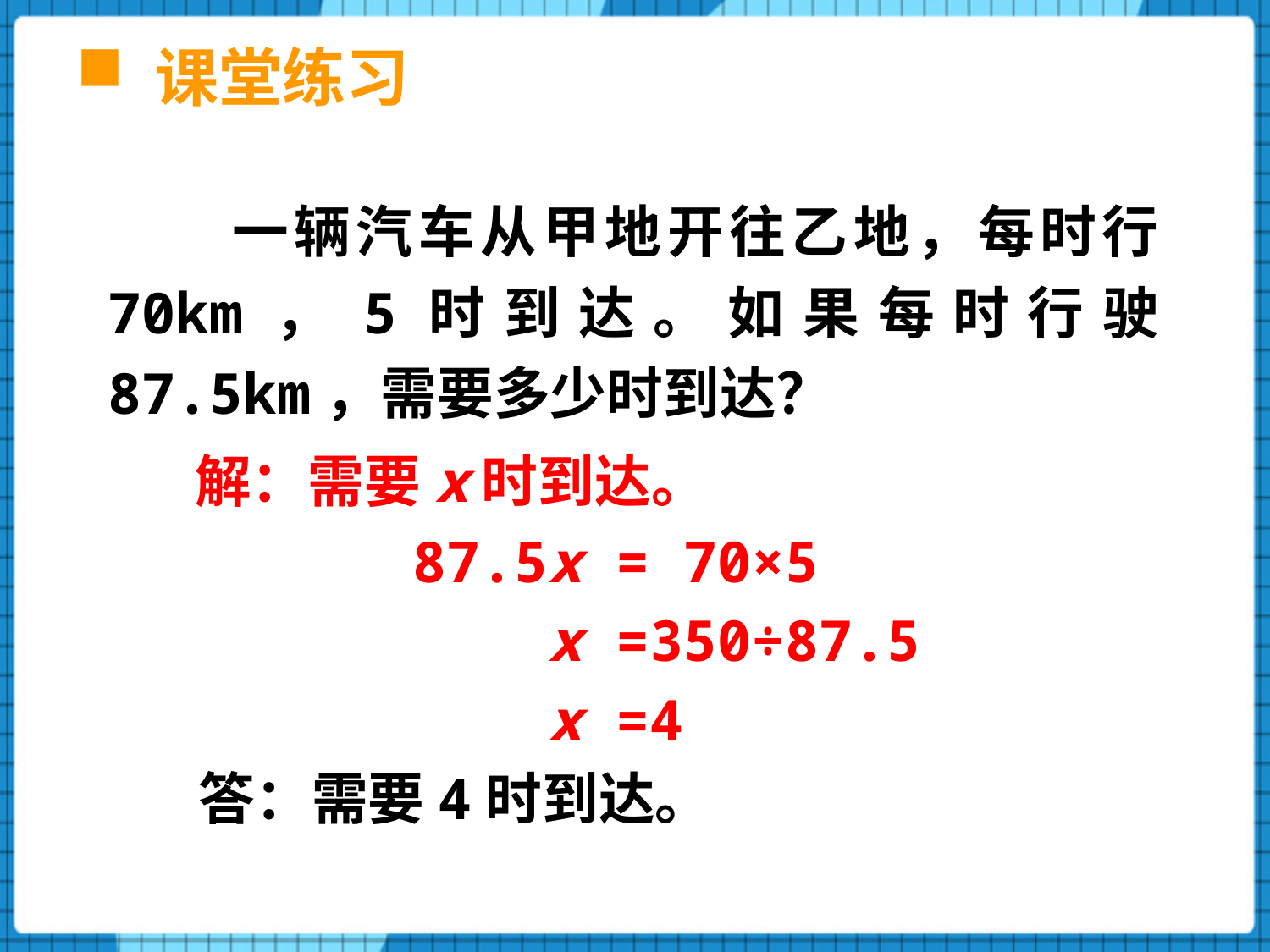

# 课堂练习
　　一辆汽车从甲地开往乙地，每时行70km，5时到达。如果每时行驶87.5km，需要多少时到达？
     解：需要x时到达。
         87.5x = 70×5
             x =350÷87.5
             x =4
      答：需要4时到达。